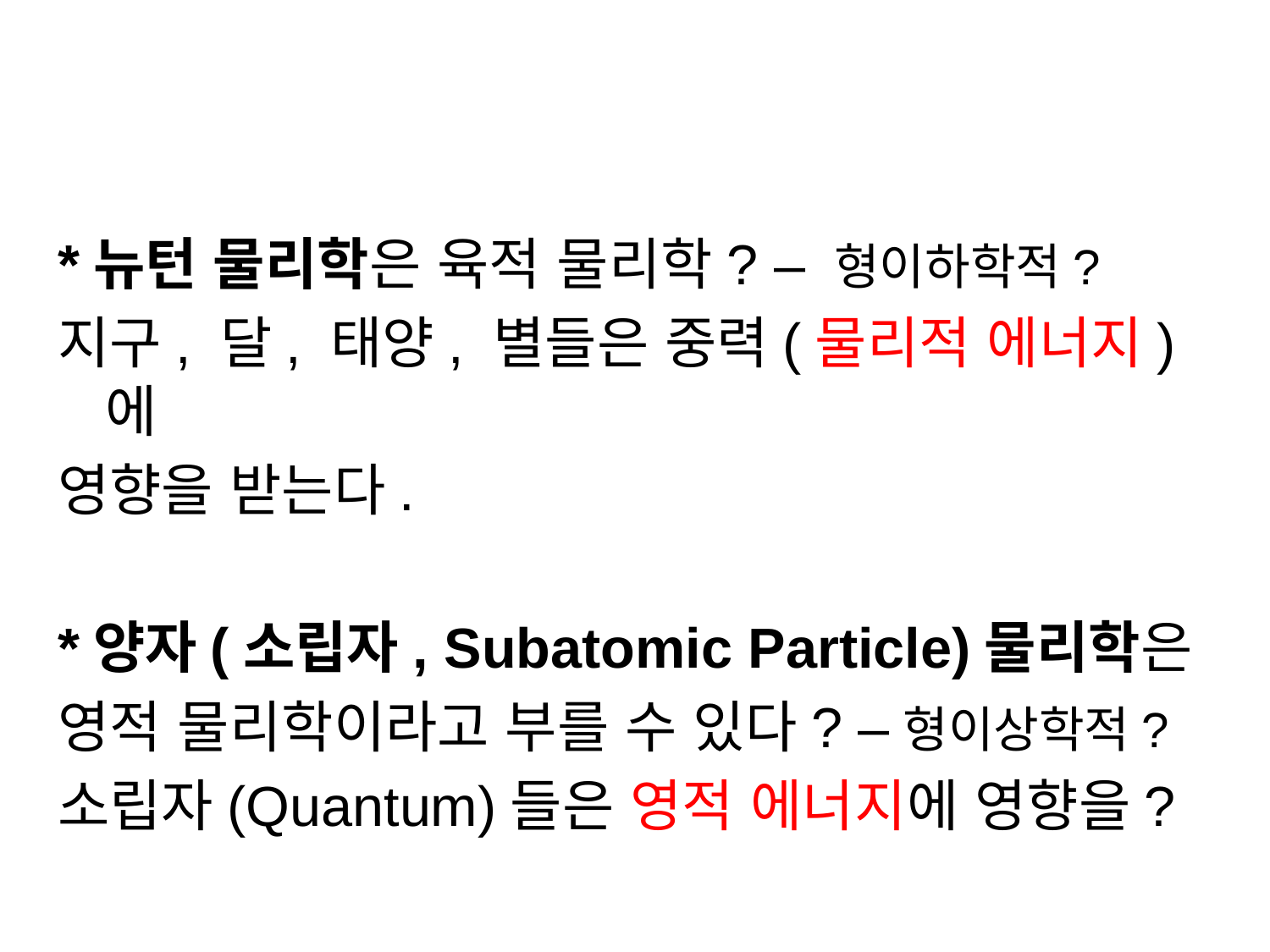

#
*뉴턴 물리학은 육적 물리학? – 형이하학적?
지구, 달, 태양, 별들은 중력(물리적 에너지)에
영향을 받는다.

*양자(소립자, Subatomic Particle)물리학은
영적 물리학이라고 부를 수 있다? –형이상학적?
소립자(Quantum)들은 영적 에너지에 영향을?